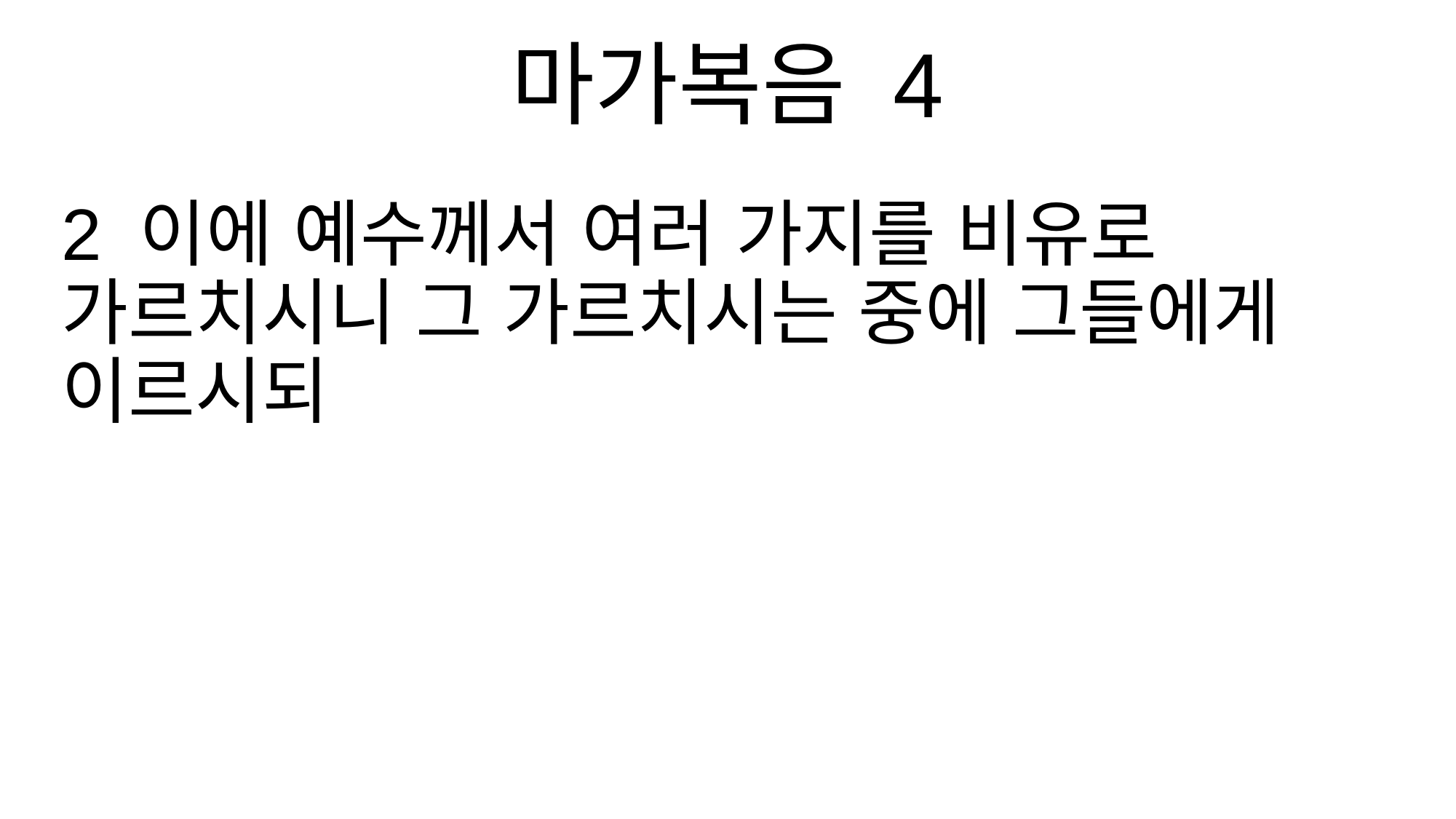

마가복음 4
2 이에 예수께서 여러 가지를 비유로 가르치시니 그 가르치시는 중에 그들에게 이르시되